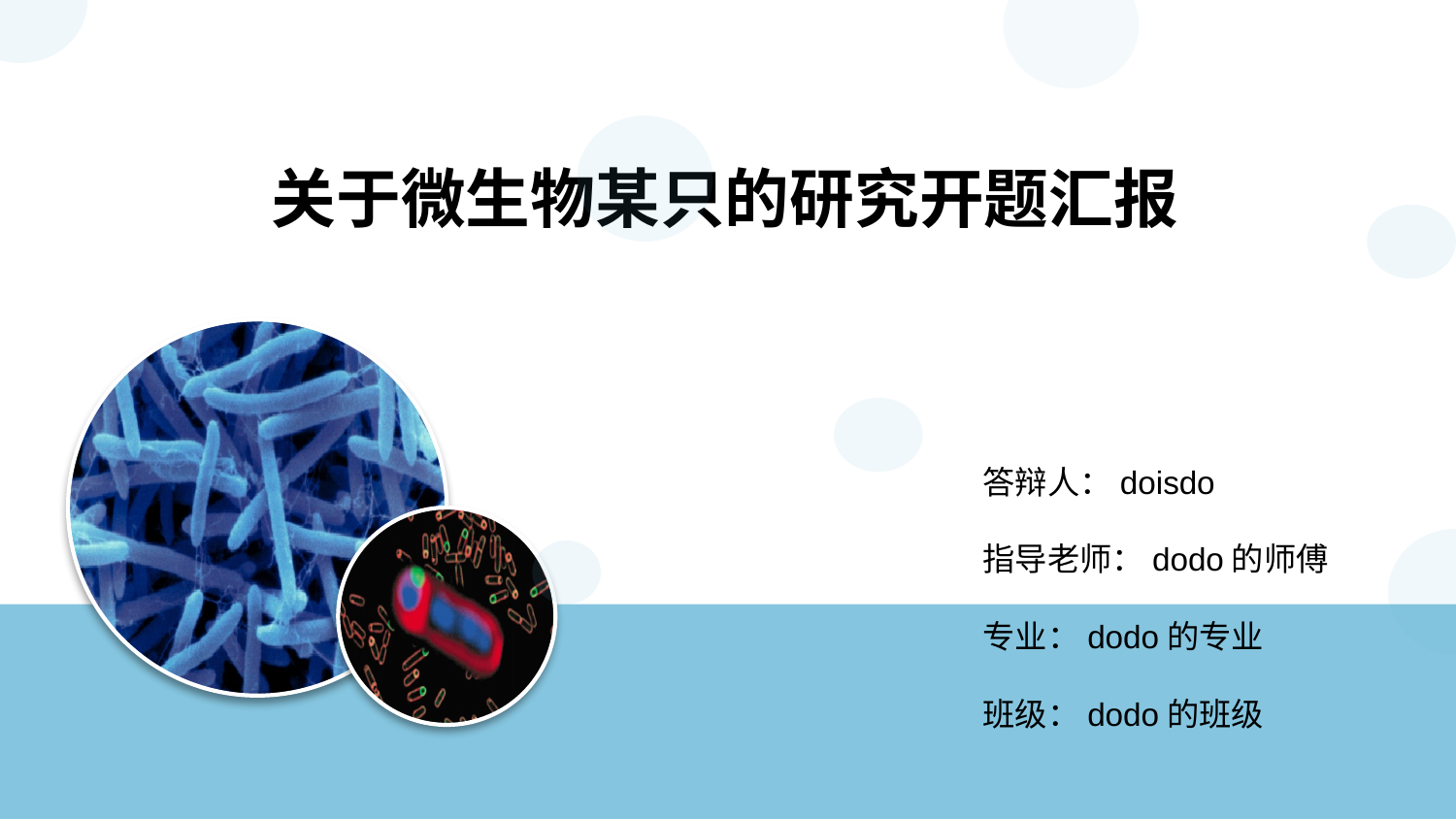

关于微生物某只的研究开题汇报

答辩人：doisdo

指导老师：dodo的师傅

专业：dodo的专业

班级：dodo的班级